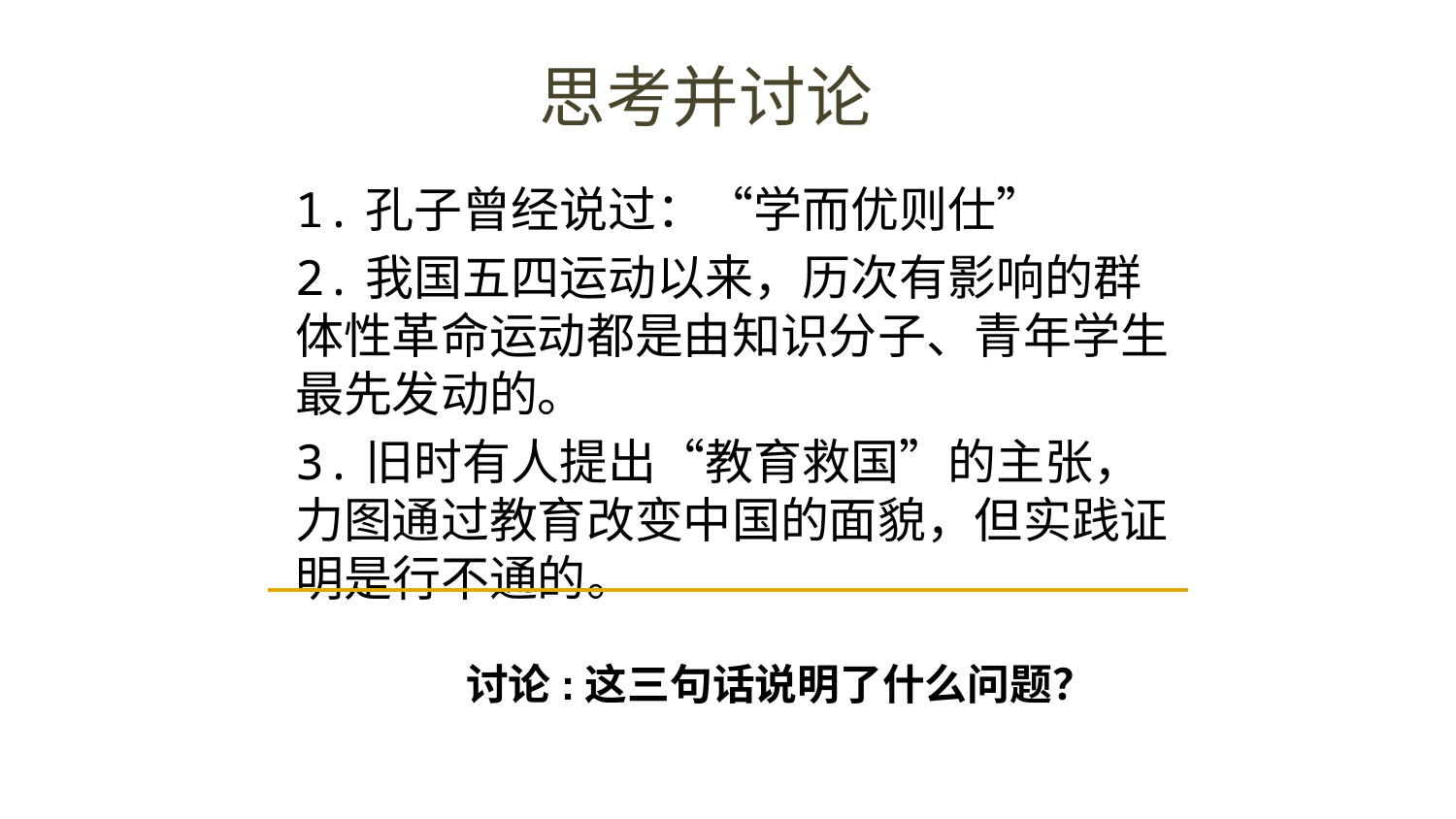

思考并讨论
1.孔子曾经说过：“学而优则仕”
2.我国五四运动以来，历次有影响的群体性革命运动都是由知识分子、青年学生最先发动的。
3.旧时有人提出“教育救国”的主张，力图通过教育改变中国的面貌，但实践证明是行不通的。
讨论:这三句话说明了什么问题？